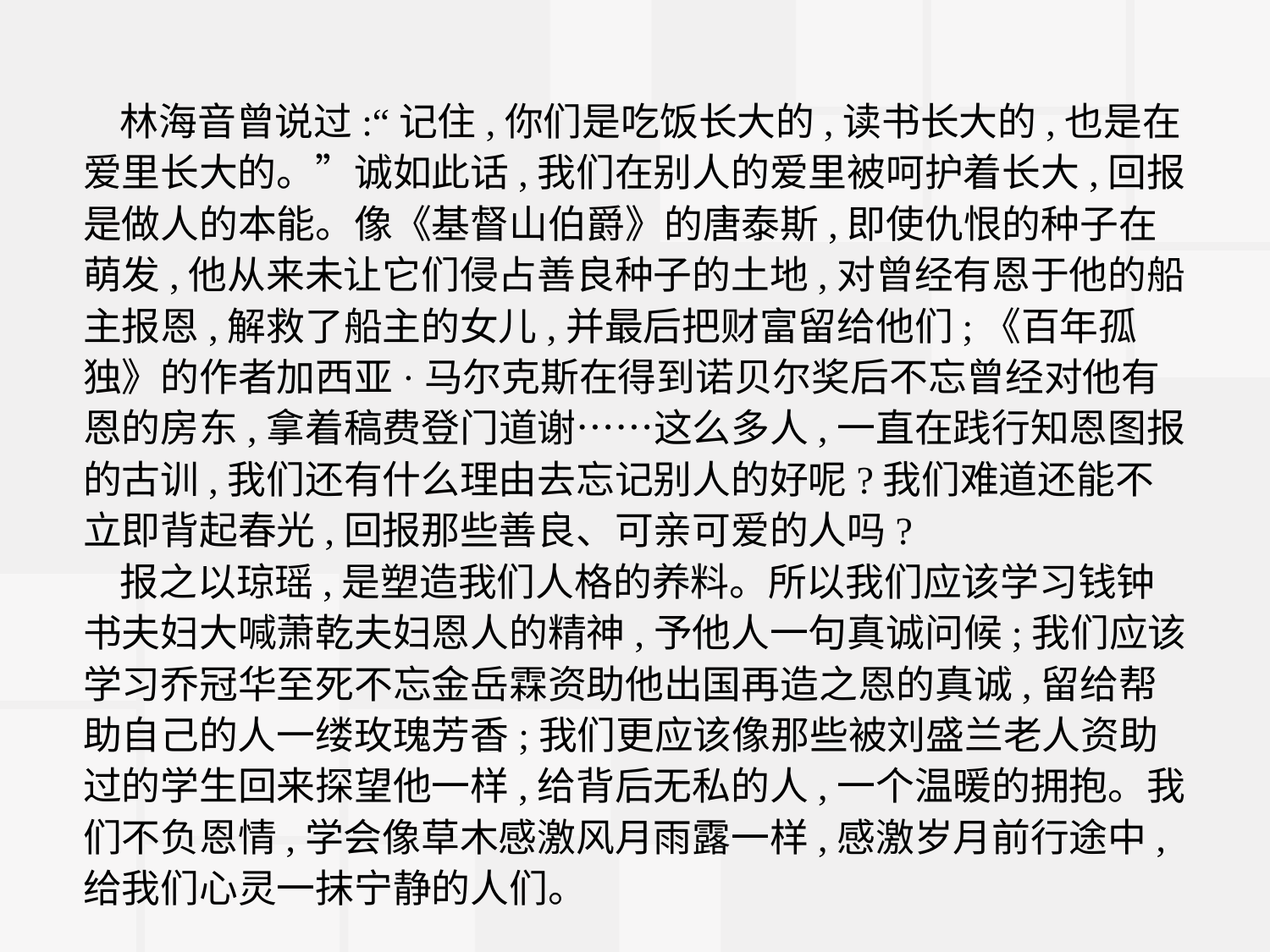

林海音曾说过:“记住,你们是吃饭长大的,读书长大的,也是在爱里长大的。”诚如此话,我们在别人的爱里被呵护着长大,回报是做人的本能。像《基督山伯爵》的唐泰斯,即使仇恨的种子在萌发,他从来未让它们侵占善良种子的土地,对曾经有恩于他的船主报恩,解救了船主的女儿,并最后把财富留给他们;《百年孤独》的作者加西亚·马尔克斯在得到诺贝尔奖后不忘曾经对他有恩的房东,拿着稿费登门道谢……这么多人,一直在践行知恩图报的古训,我们还有什么理由去忘记别人的好呢?我们难道还能不立即背起春光,回报那些善良、可亲可爱的人吗?
报之以琼瑶,是塑造我们人格的养料。所以我们应该学习钱钟书夫妇大喊萧乾夫妇恩人的精神,予他人一句真诚问候;我们应该学习乔冠华至死不忘金岳霖资助他出国再造之恩的真诚,留给帮助自己的人一缕玫瑰芳香;我们更应该像那些被刘盛兰老人资助过的学生回来探望他一样,给背后无私的人,一个温暖的拥抱。我们不负恩情,学会像草木感激风月雨露一样,感激岁月前行途中,给我们心灵一抹宁静的人们。